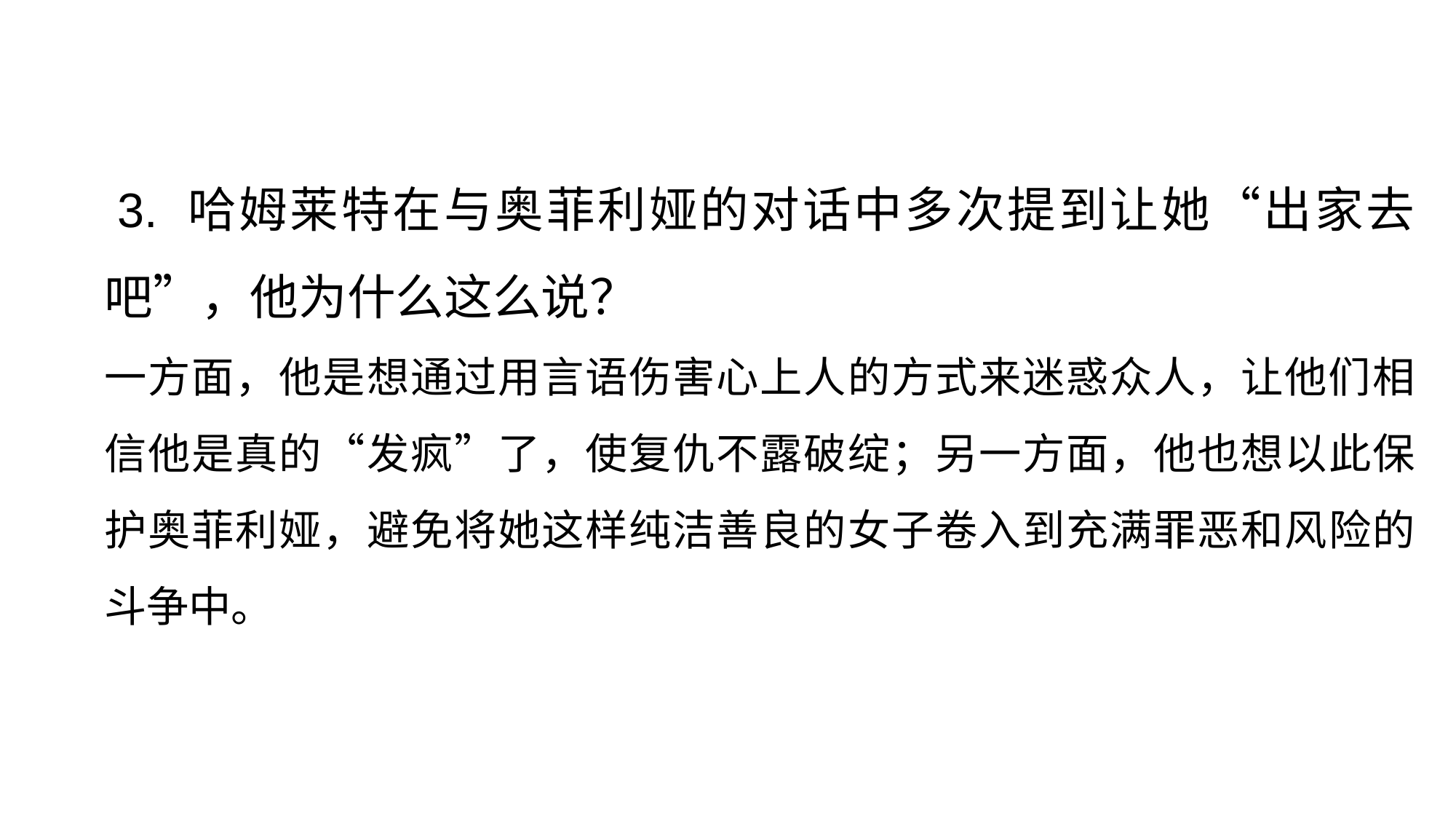

3. 哈姆莱特在与奥菲利娅的对话中多次提到让她“出家去吧”，他为什么这么说？
一方面，他是想通过用言语伤害心上人的方式来迷惑众人，让他们相信他是真的“发疯”了，使复仇不露破绽；另一方面，他也想以此保护奥菲利娅，避免将她这样纯洁善良的女子卷入到充满罪恶和风险的斗争中。